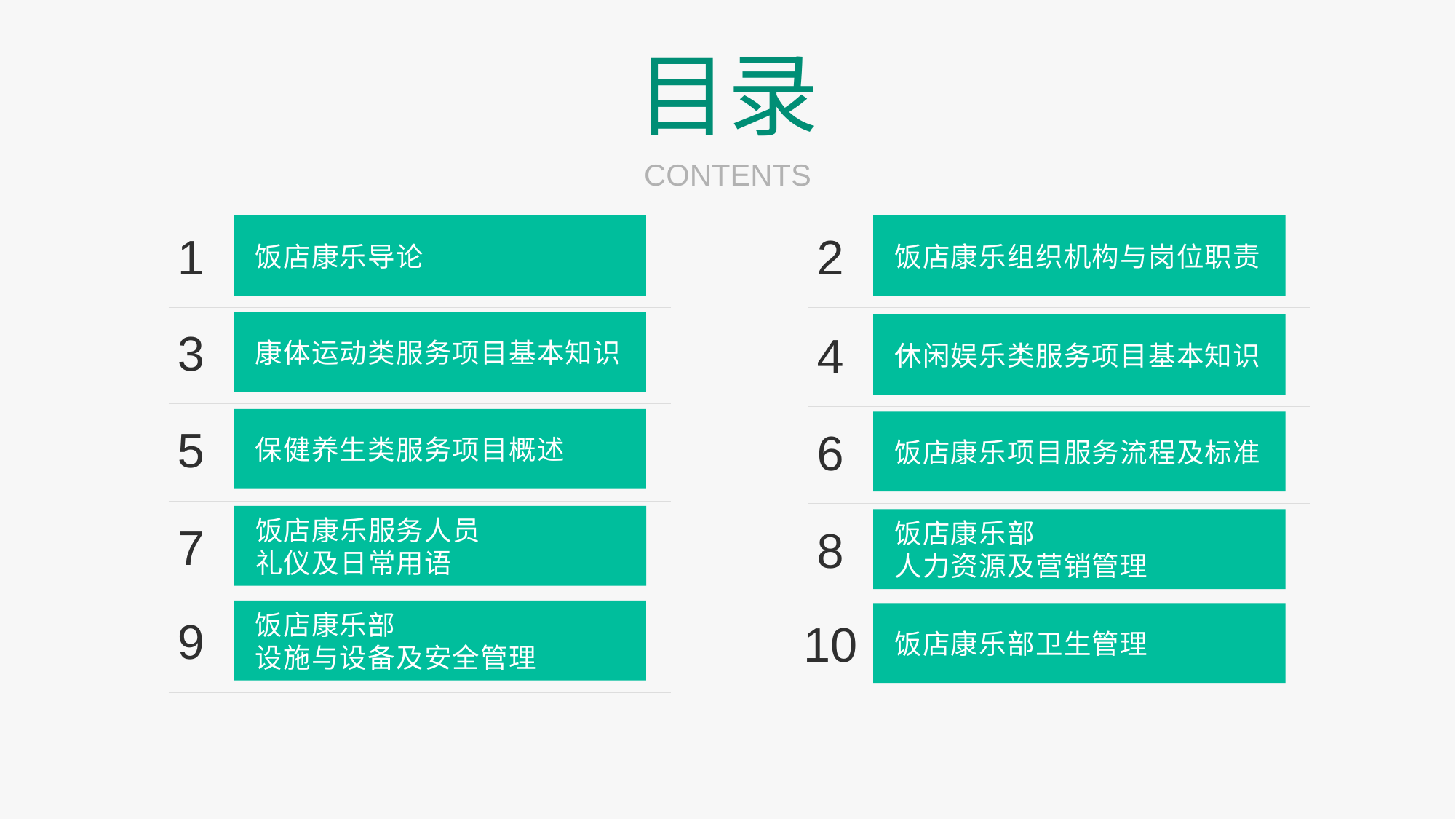

目录
CONTENTS
1
饭店康乐导论
2
饭店康乐组织机构与岗位职责
3
康体运动类服务项目基本知识
4
休闲娱乐类服务项目基本知识
5
保健养生类服务项目概述
6
饭店康乐项目服务流程及标准
7
饭店康乐服务人员
礼仪及日常用语
8
饭店康乐部
人力资源及营销管理
9
饭店康乐部
设施与设备及安全管理
10
饭店康乐部卫生管理